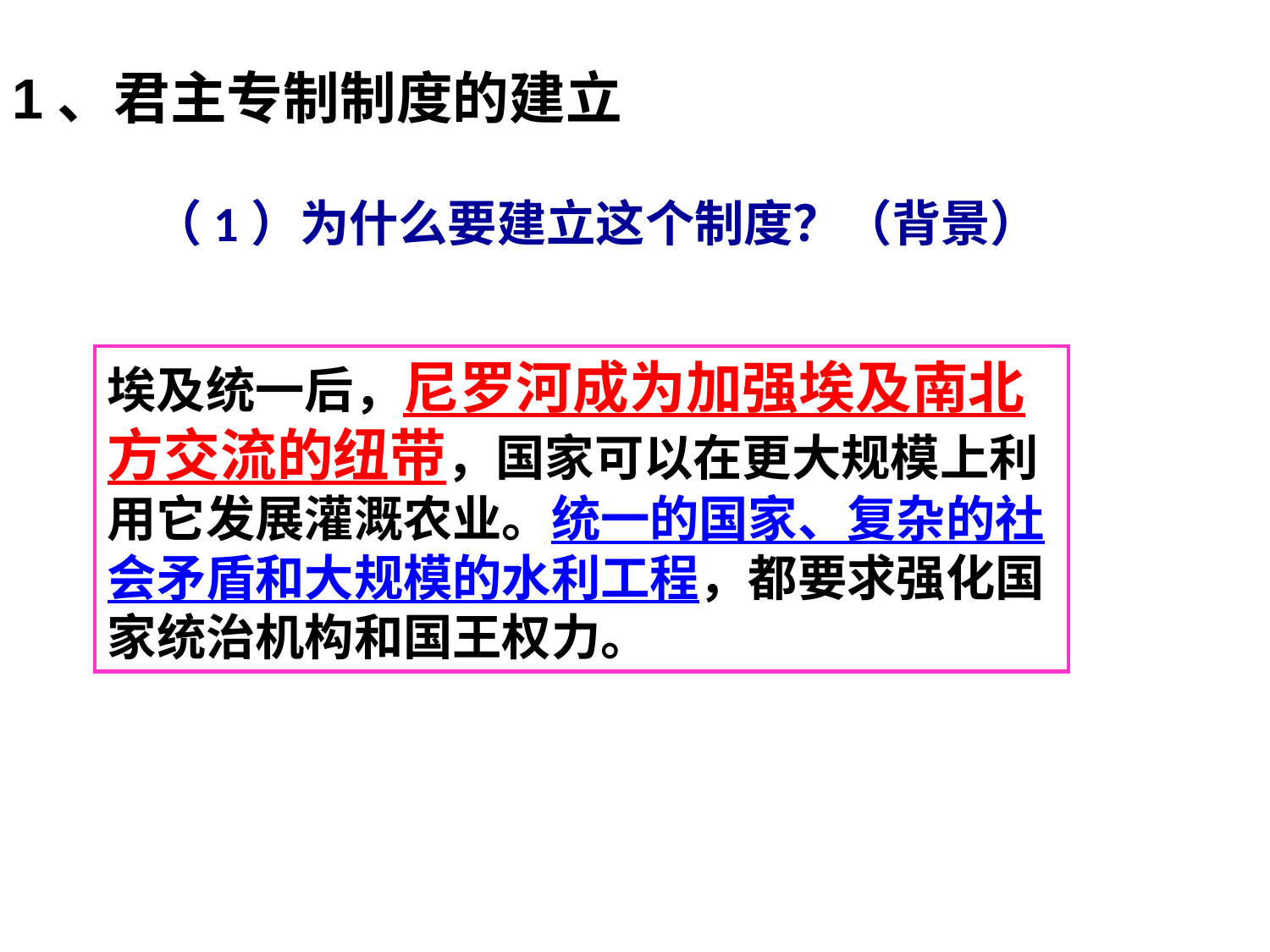

1、君主专制制度的建立
（1）为什么要建立这个制度？（背景）
埃及统一后，尼罗河成为加强埃及南北方交流的纽带，国家可以在更大规模上利用它发展灌溉农业。统一的国家、复杂的社会矛盾和大规模的水利工程，都要求强化国家统治机构和国王权力。